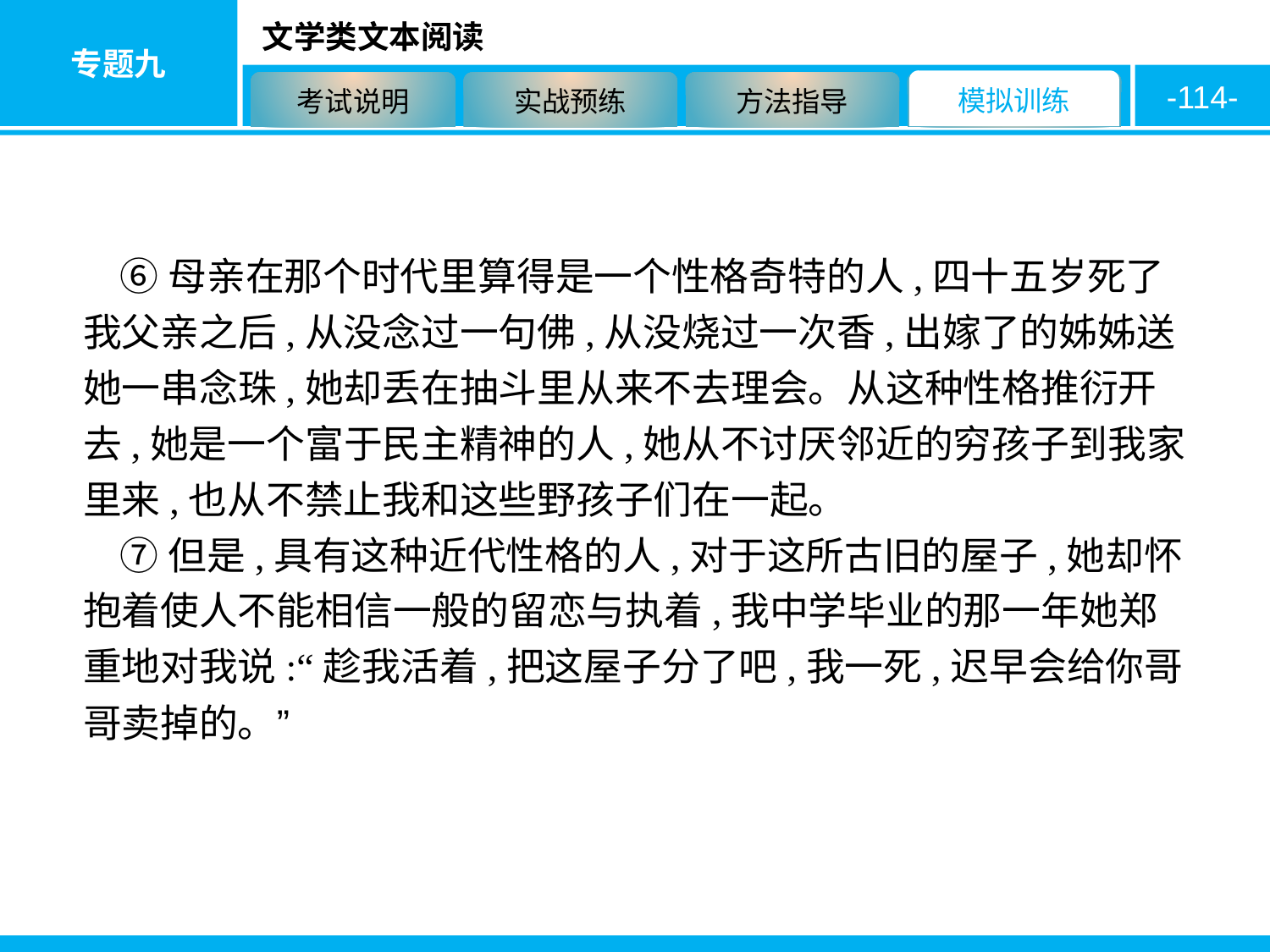

-114-
⑥母亲在那个时代里算得是一个性格奇特的人,四十五岁死了我父亲之后,从没念过一句佛,从没烧过一次香,出嫁了的姊姊送她一串念珠,她却丢在抽斗里从来不去理会。从这种性格推衍开去,她是一个富于民主精神的人,她从不讨厌邻近的穷孩子到我家里来,也从不禁止我和这些野孩子们在一起。
⑦但是,具有这种近代性格的人,对于这所古旧的屋子,她却怀抱着使人不能相信一般的留恋与执着,我中学毕业的那一年她郑重地对我说:“趁我活着,把这屋子分了吧,我一死,迟早会给你哥哥卖掉的。”